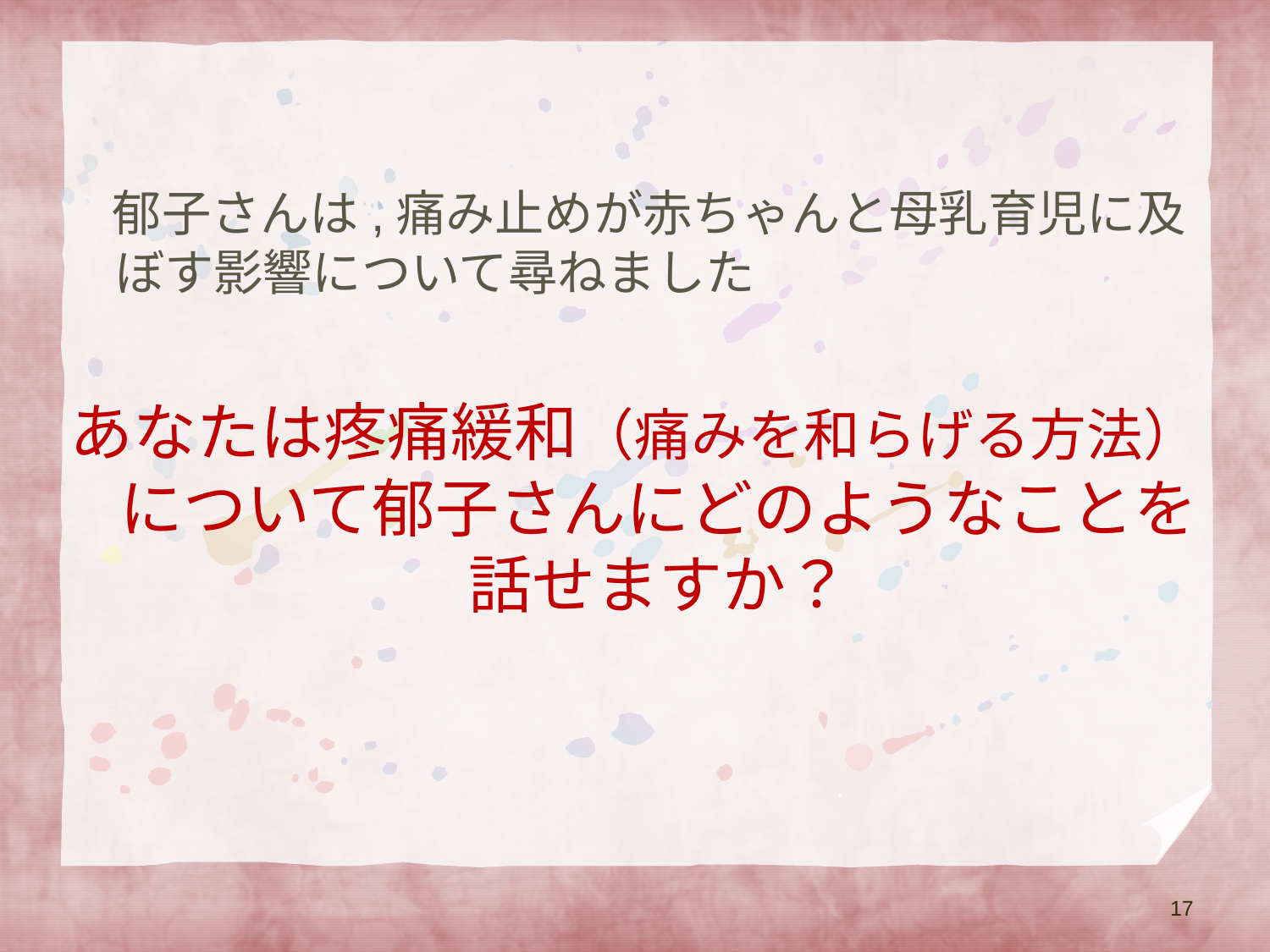

郁子さんは,痛み止めが赤ちゃんと母乳育児に及ぼす影響について尋ねました

あなたは疼痛緩和（痛みを和らげる方法）について郁子さんにどのようなことを話せますか？
17